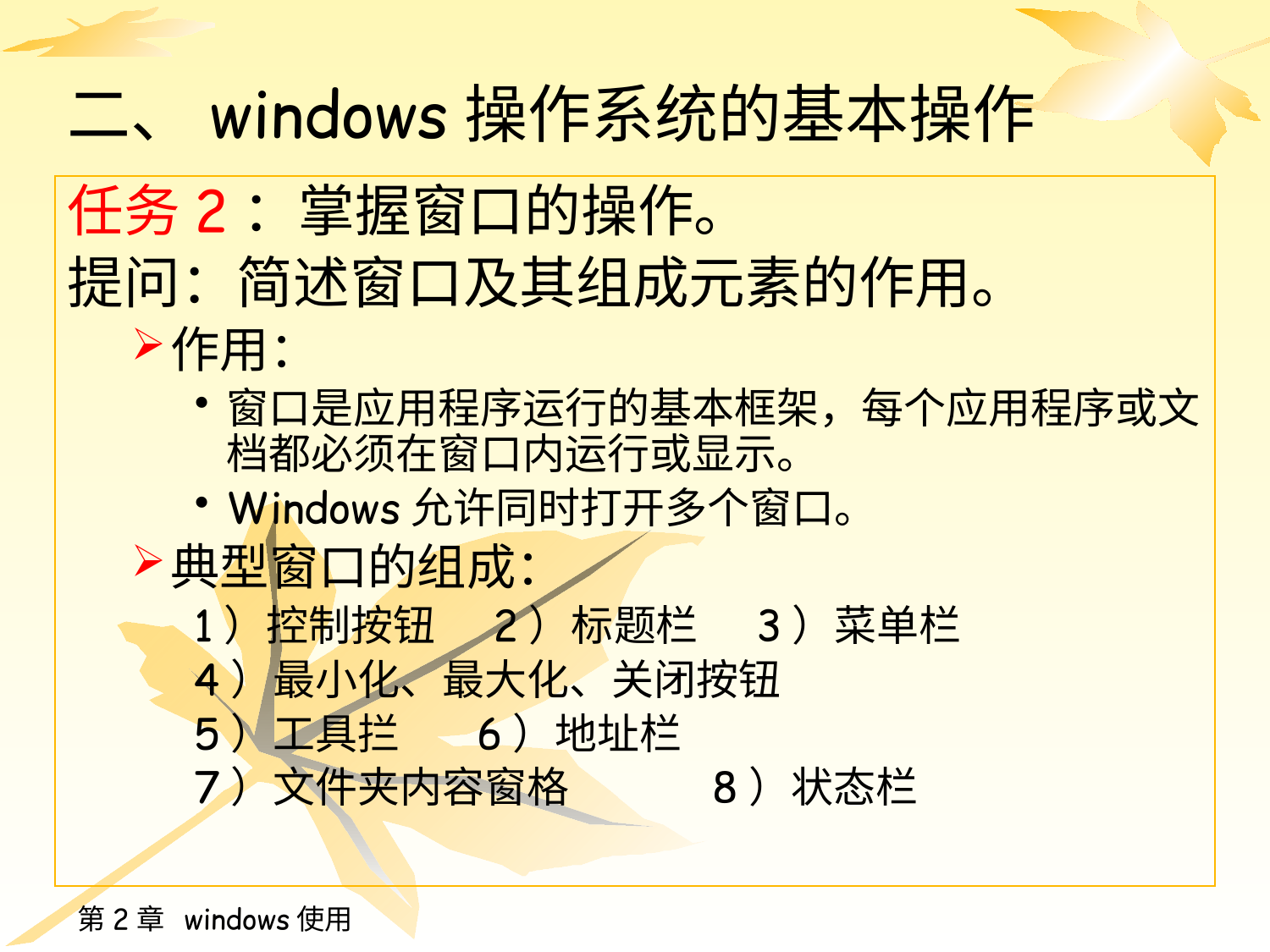

# 二、windows操作系统的基本操作
任务2：掌握窗口的操作。
提问：简述窗口及其组成元素的作用。
作用：
窗口是应用程序运行的基本框架，每个应用程序或文档都必须在窗口内运行或显示。
Windows允许同时打开多个窗口。
典型窗口的组成：
1）控制按钮     2）标题栏     3）菜单栏
4）最小化、最大化、关闭按钮
5）工具拦       6）地址栏
7）文件夹内容窗格              8）状态栏